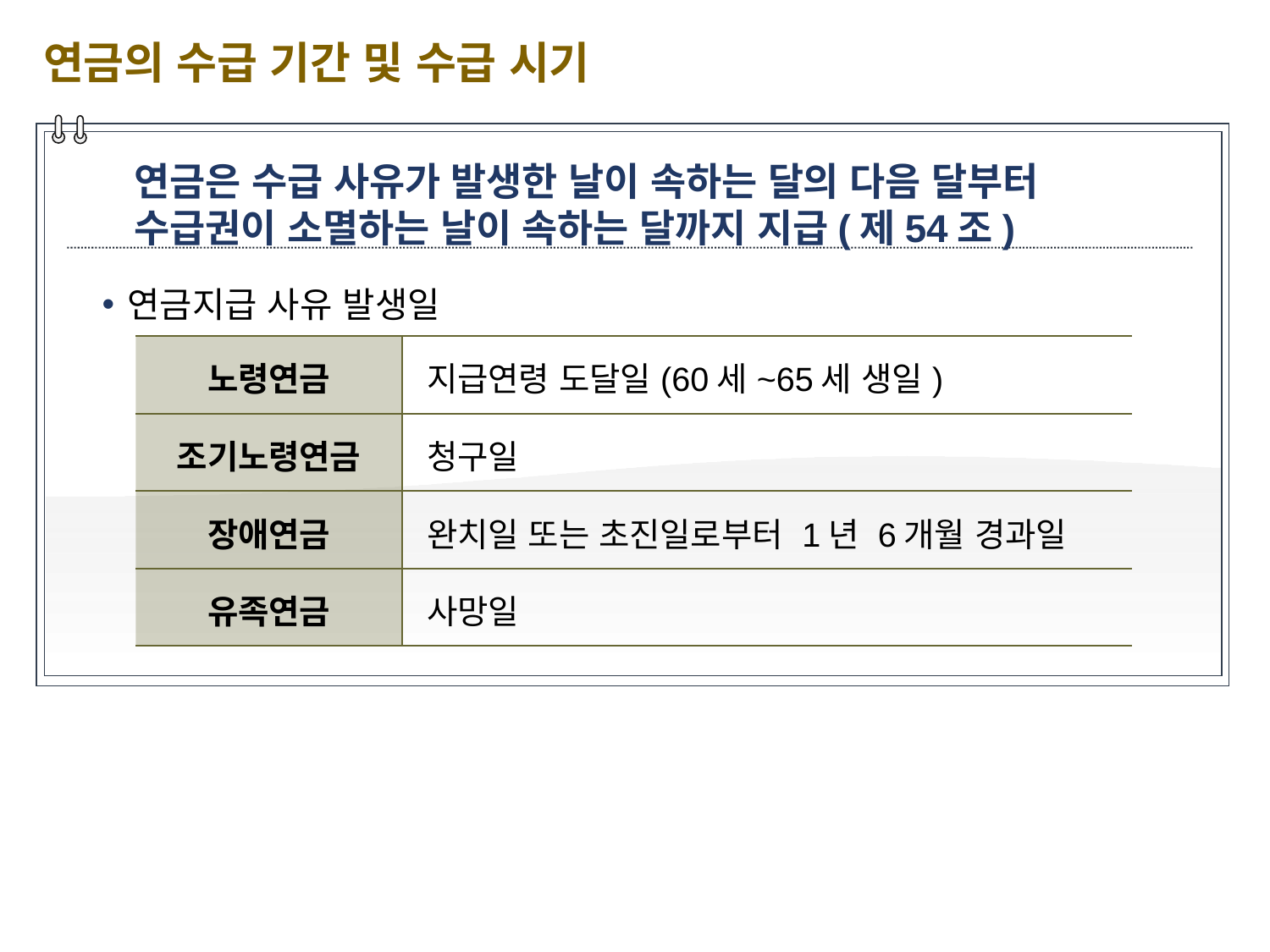

연금의 수급 기간 및 수급 시기

연금은 수급 사유가 발생한 날이 속하는 달의 다음 달부터
수급권이 소멸하는 날이 속하는 달까지 지급(제54조)

연금지급 사유 발생일
| 노령연금 | 지급연령 도달일(60세~65세 생일) |
| --- | --- |
| 조기노령연금 | 청구일 |
| 장애연금 | 완치일 또는 초진일로부터 1년 6개월 경과일 |
| 유족연금 | 사망일 |